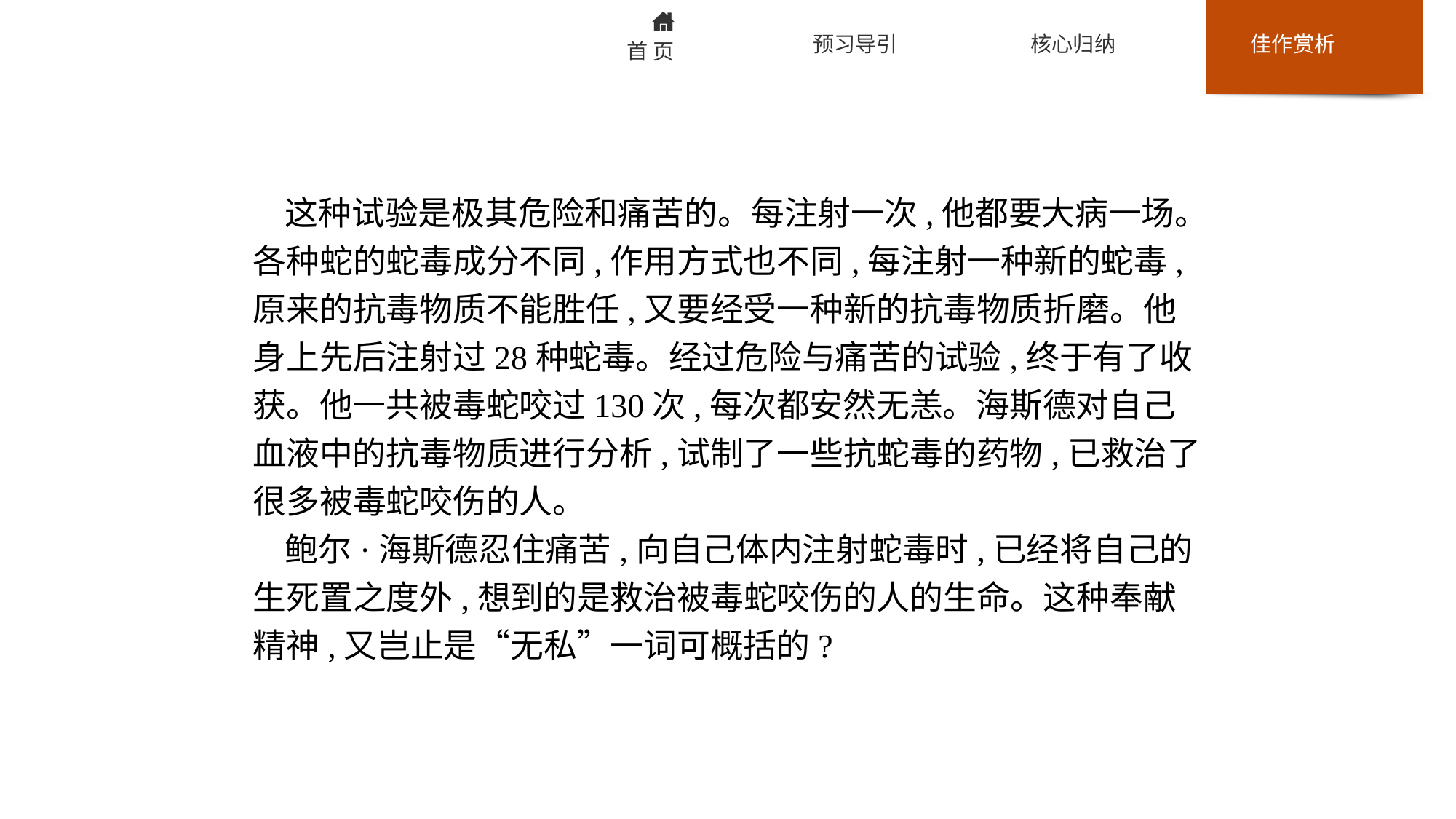

这种试验是极其危险和痛苦的。每注射一次,他都要大病一场。各种蛇的蛇毒成分不同,作用方式也不同,每注射一种新的蛇毒,原来的抗毒物质不能胜任,又要经受一种新的抗毒物质折磨。他身上先后注射过28种蛇毒。经过危险与痛苦的试验,终于有了收获。他一共被毒蛇咬过130次,每次都安然无恙。海斯德对自己血液中的抗毒物质进行分析,试制了一些抗蛇毒的药物,已救治了很多被毒蛇咬伤的人。
鲍尔·海斯德忍住痛苦,向自己体内注射蛇毒时,已经将自己的生死置之度外,想到的是救治被毒蛇咬伤的人的生命。这种奉献精神,又岂止是“无私”一词可概括的?